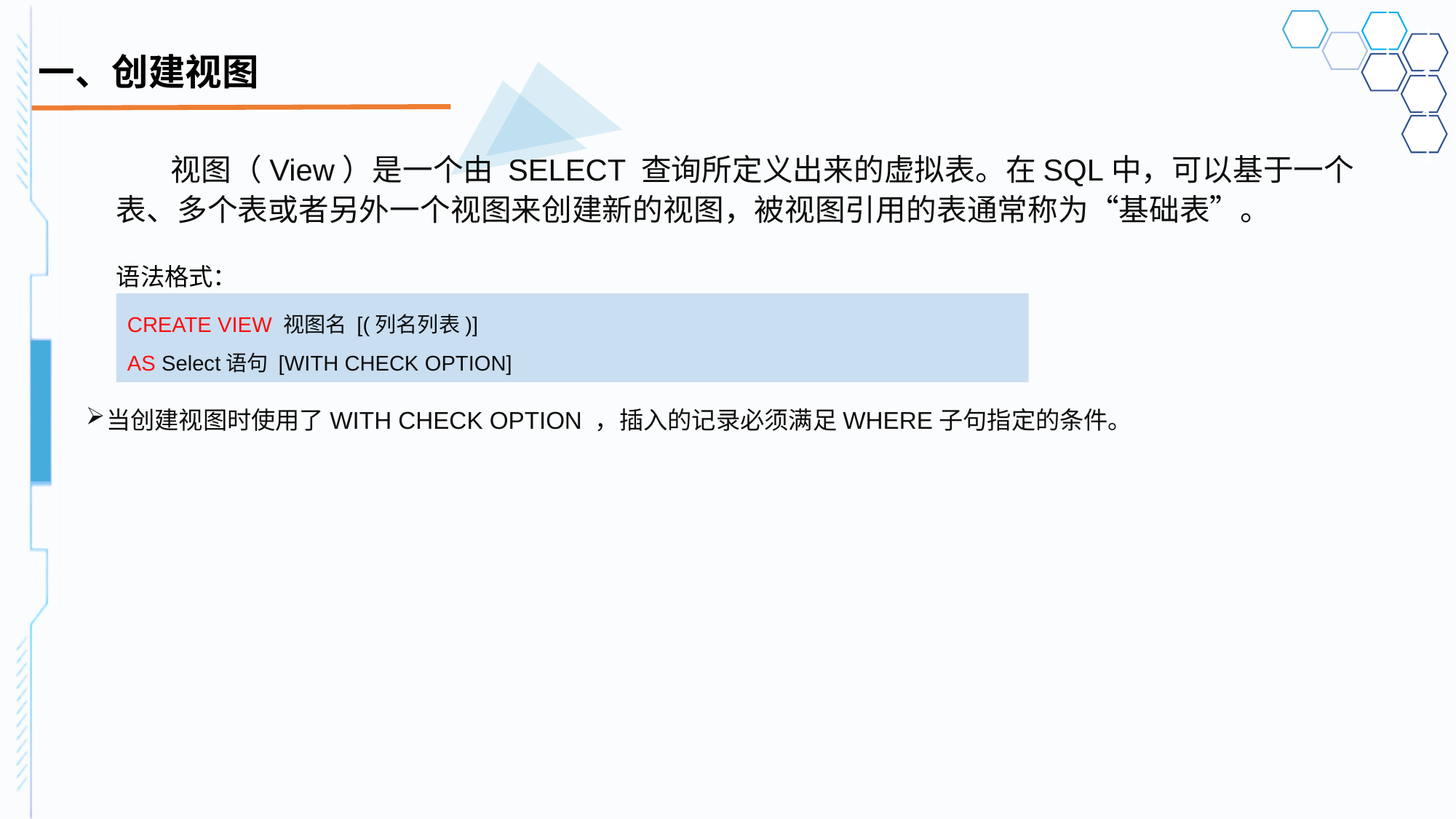

# 一、创建视图

视图（View）是一个由 SELECT 查询所定义出来的虚拟表。在SQL中，可以基于一个表、多个表或者另外一个视图来创建新的视图，被视图引用的表通常称为“基础表”。
语法格式：
CREATE VIEW 视图名 [(列名列表)]
AS Select语句 [WITH CHECK OPTION]
当创建视图时使用了WITH CHECK OPTION ，插入的记录必须满足WHERE子句指定的条件。